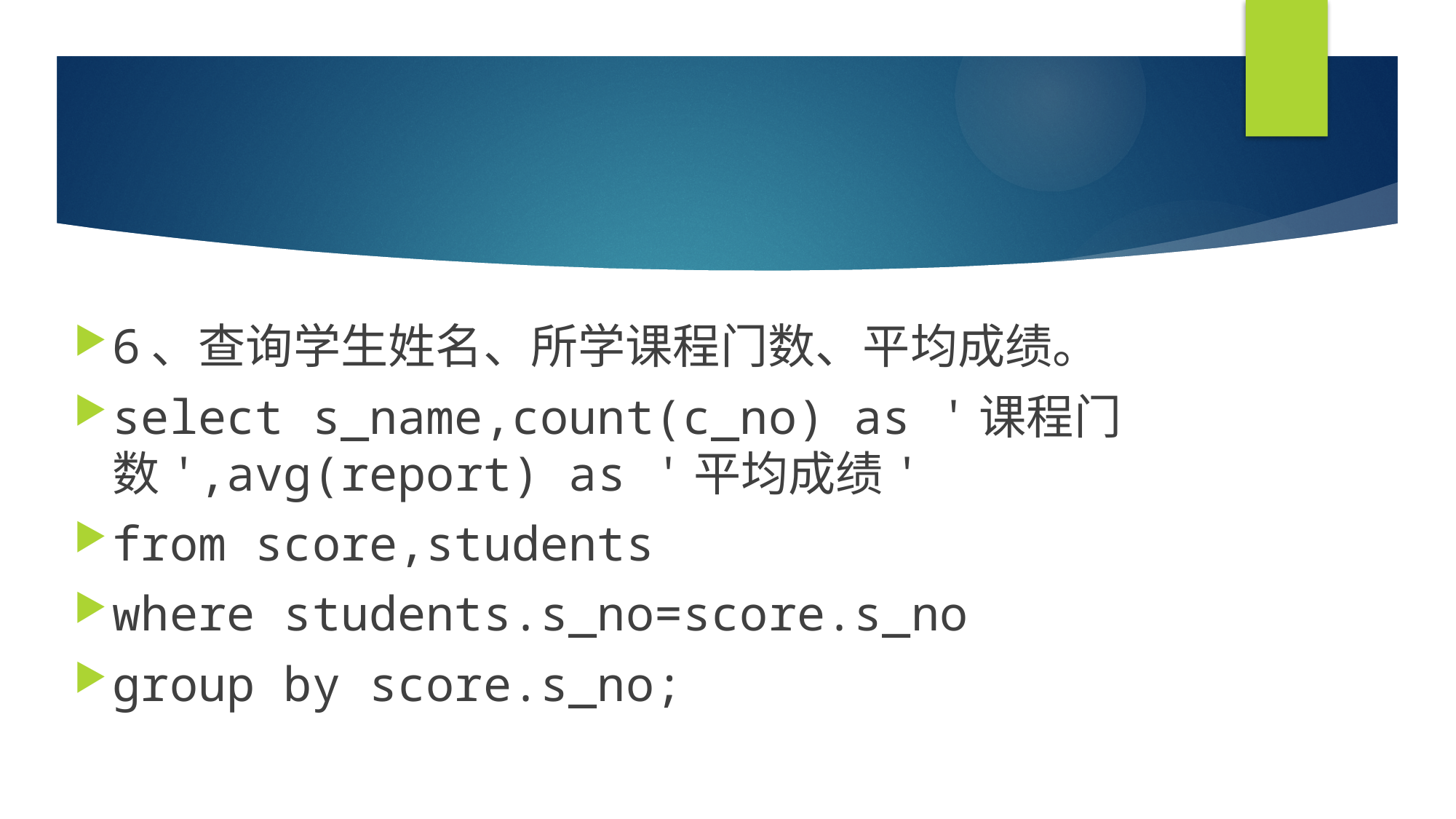

#
6、查询学生姓名、所学课程门数、平均成绩。
select s_name,count(c_no) as '课程门数',avg(report) as '平均成绩'
from score,students
where students.s_no=score.s_no
group by score.s_no;